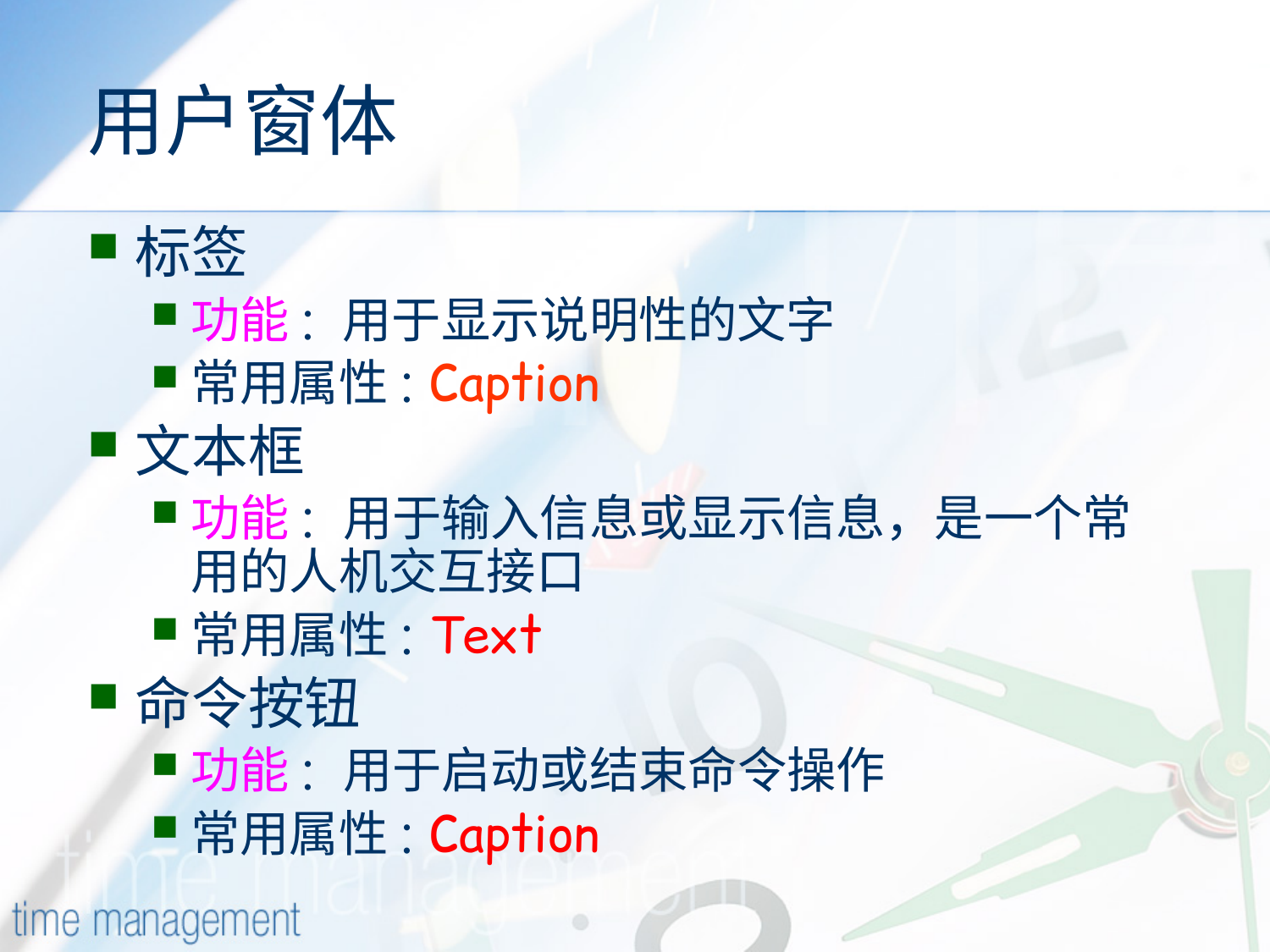

# 用户窗体
标签
功能: 用于显示说明性的文字
常用属性: Caption
文本框
功能: 用于输入信息或显示信息，是一个常用的人机交互接口
常用属性: Text
命令按钮
功能: 用于启动或结束命令操作
常用属性: Caption